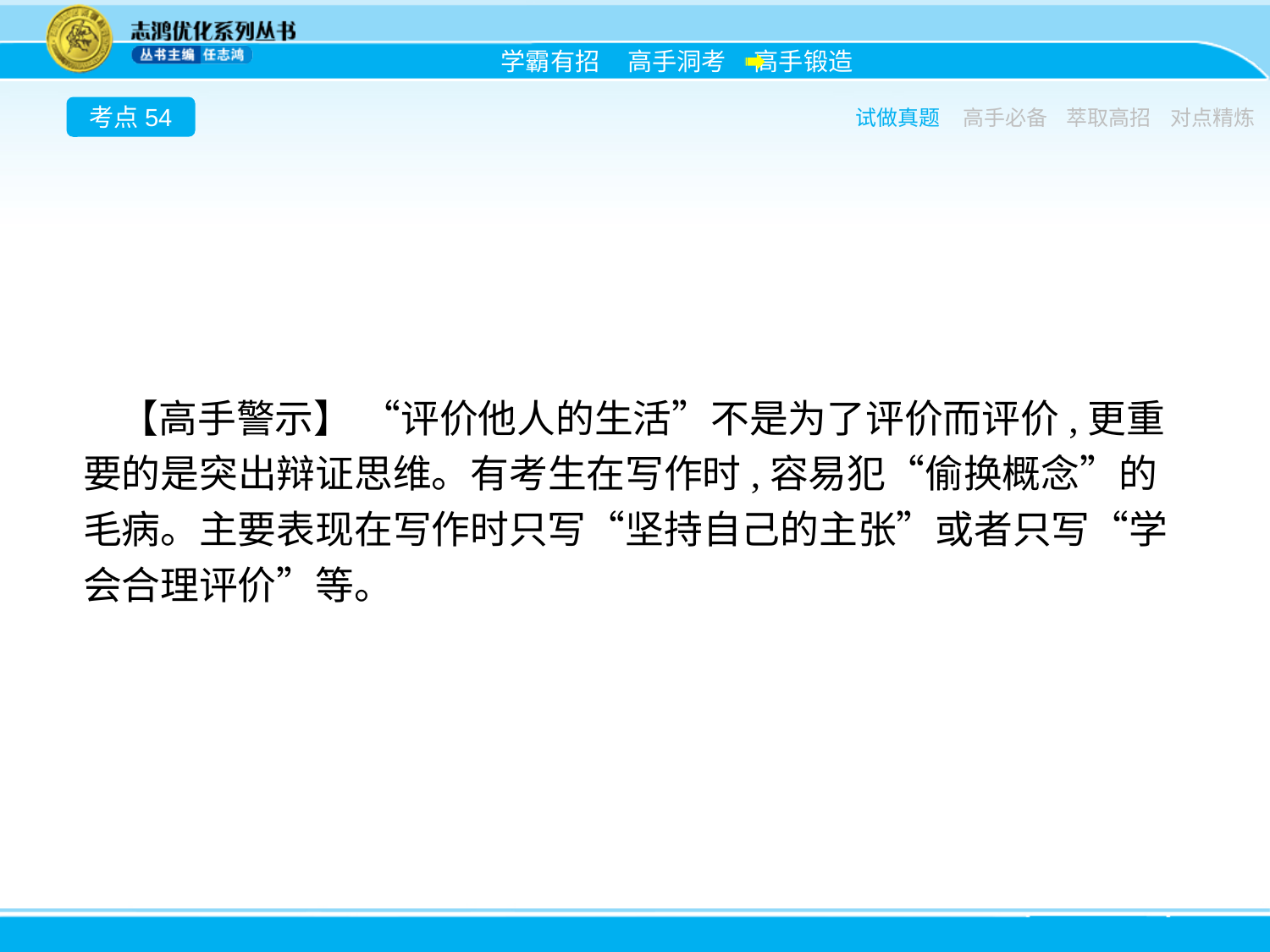

考点54
试做真题
高手必备
萃取高招
对点精炼
【高手警示】 “评价他人的生活”不是为了评价而评价,更重要的是突出辩证思维。有考生在写作时,容易犯“偷换概念”的毛病。主要表现在写作时只写“坚持自己的主张”或者只写“学会合理评价”等。